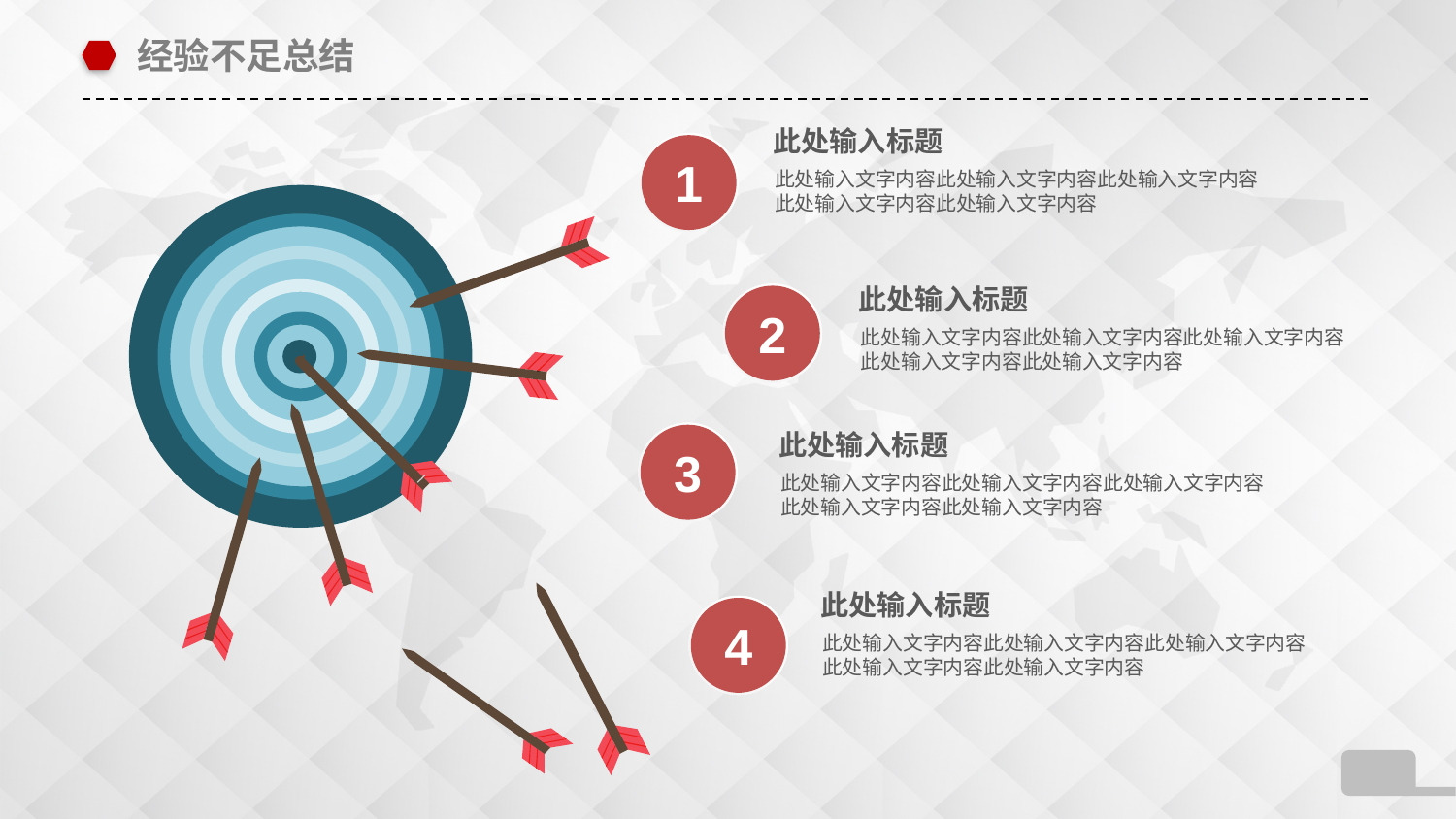

经验不足总结

此处输入标题

1
此处输入文字内容此处输入文字内容此处输入文字内容此处输入文字内容此处输入文字内容

此处输入标题

2

此处输入文字内容此处输入文字内容此处输入文字内容此处输入文字内容此处输入文字内容

3
此处输入标题

此处输入文字内容此处输入文字内容此处输入文字内容此处输入文字内容此处输入文字内容

此处输入标题

4

此处输入文字内容此处输入文字内容此处输入文字内容此处输入文字内容此处输入文字内容